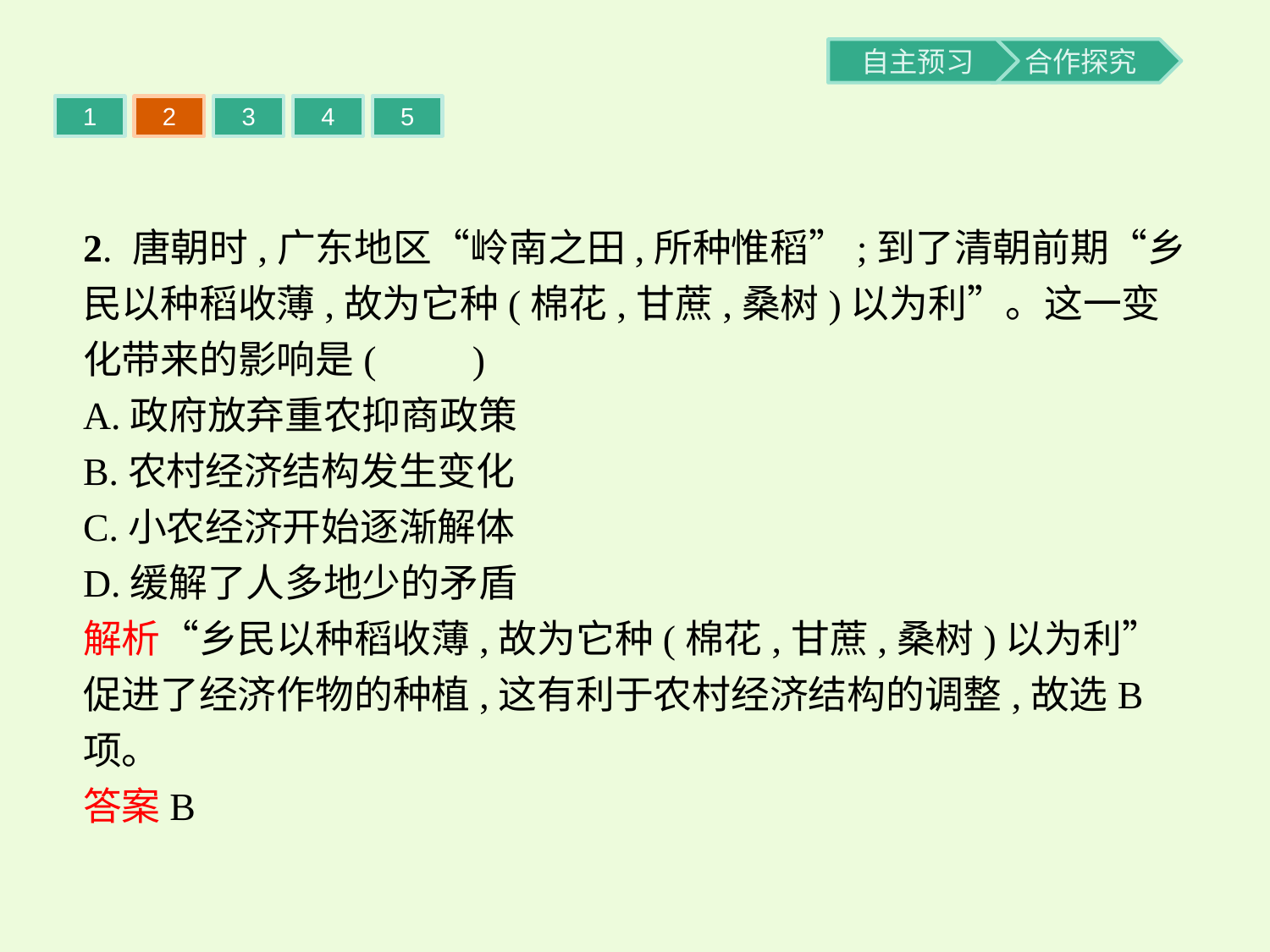

1
2
3
4
5
2. 唐朝时,广东地区“岭南之田,所种惟稻”;到了清朝前期“乡民以种稻收薄,故为它种(棉花,甘蔗,桑树)以为利”。这一变化带来的影响是(　　)
A.政府放弃重农抑商政策
B.农村经济结构发生变化
C.小农经济开始逐渐解体
D.缓解了人多地少的矛盾
解析“乡民以种稻收薄,故为它种(棉花,甘蔗,桑树)以为利”促进了经济作物的种植,这有利于农村经济结构的调整,故选B项。
答案B